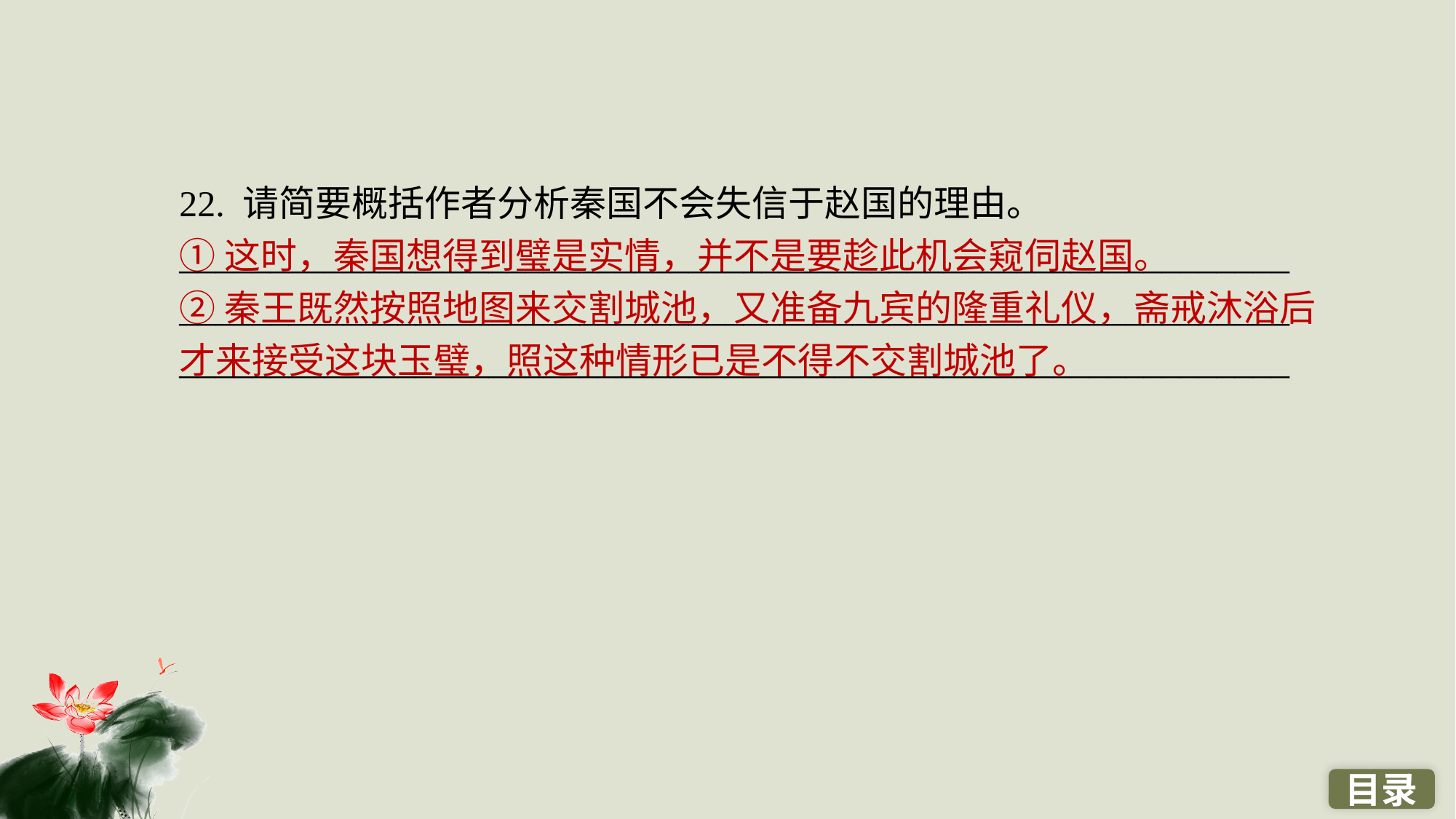

22. 请简要概括作者分析秦国不会失信于赵国的理由。
_____________________________________________________________
_____________________________________________________________
_____________________________________________________________

①这时，秦国想得到璧是实情，并不是要趁此机会窥伺赵国。
②秦王既然按照地图来交割城池，又准备九宾的隆重礼仪，斋戒沐浴后才来接受这块玉璧，照这种情形已是不得不交割城池了。